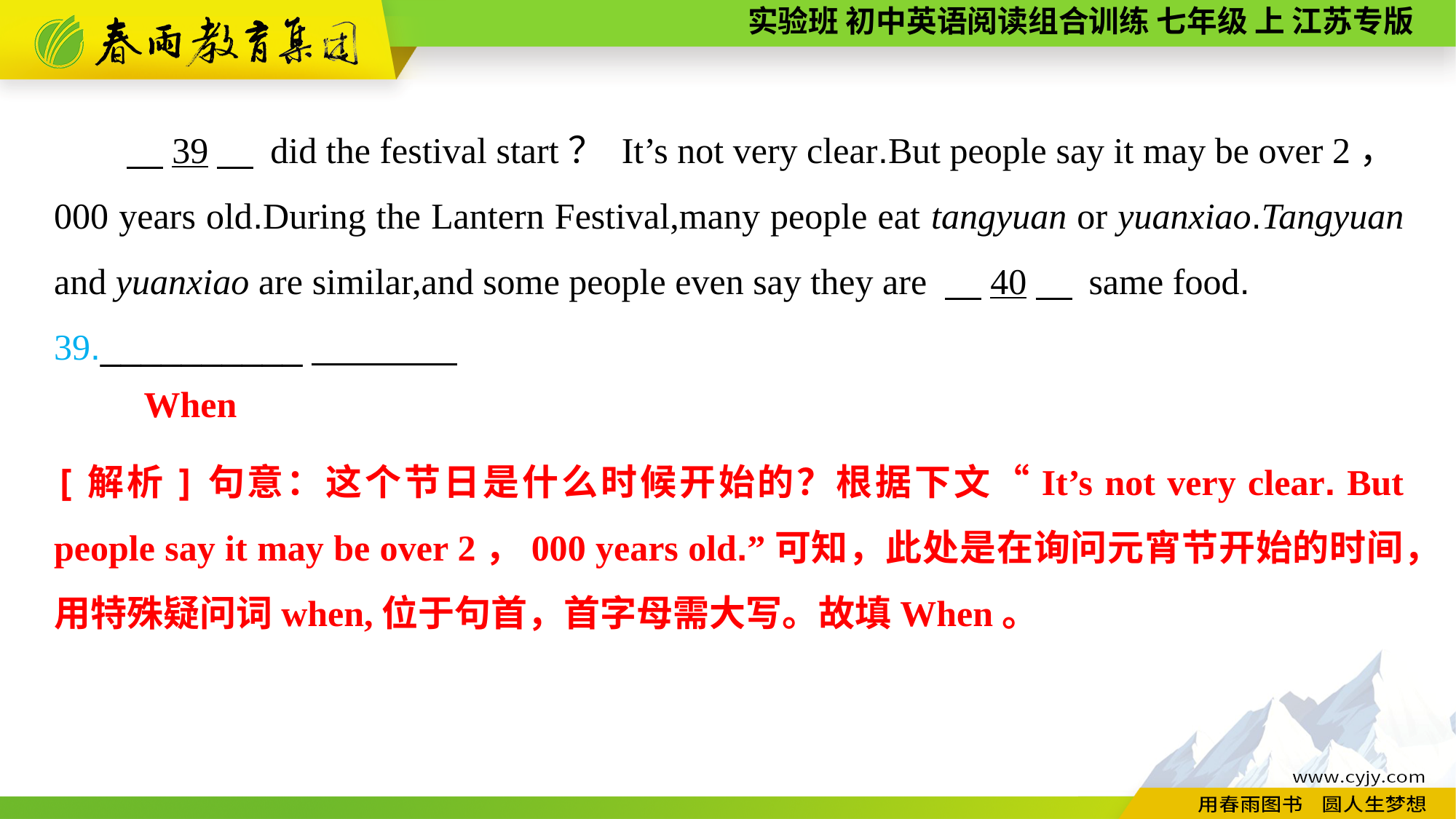

39　 did the festival start？ It’s not very clear.But people say it may be over 2，000 years old.During the Lantern Festival,many people eat tangyuan or yuanxiao.Tangyuan and yuanxiao are similar,and some people even say they are 　40　 same food.
39.__________
When
[解析]句意：这个节日是什么时候开始的？根据下文“It’s not very clear. But people say it may be over 2，000 years old.”可知，此处是在询问元宵节开始的时间，用特殊疑问词when,位于句首，首字母需大写。故填When。